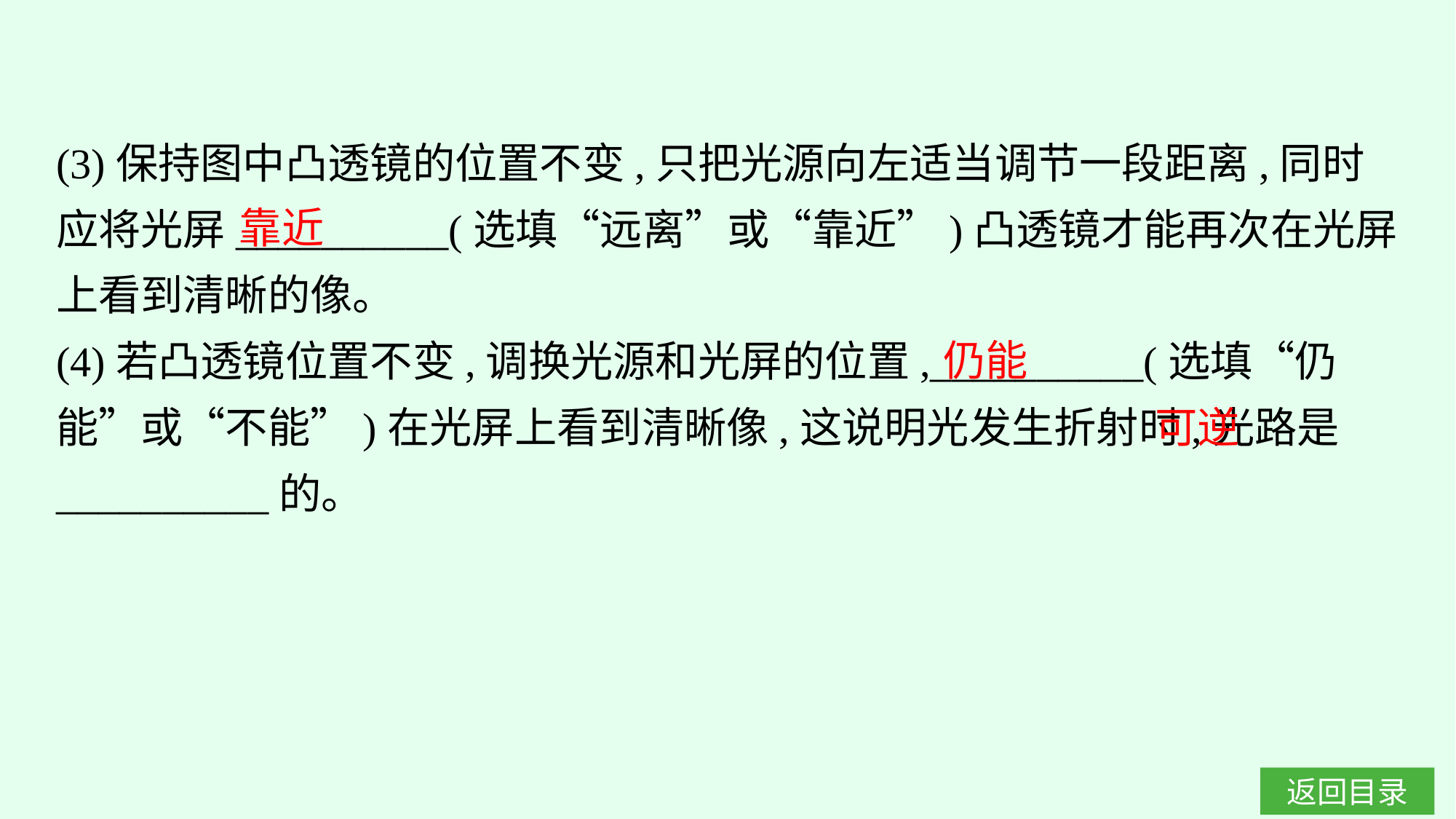

(3)保持图中凸透镜的位置不变,只把光源向左适当调节一段距离,同时应将光屏__________(选填“远离”或“靠近”)凸透镜才能再次在光屏上看到清晰的像。
(4)若凸透镜位置不变,调换光源和光屏的位置,__________(选填“仍能”或“不能”)在光屏上看到清晰像,这说明光发生折射时,光路是__________的。
靠近
仍能
可逆